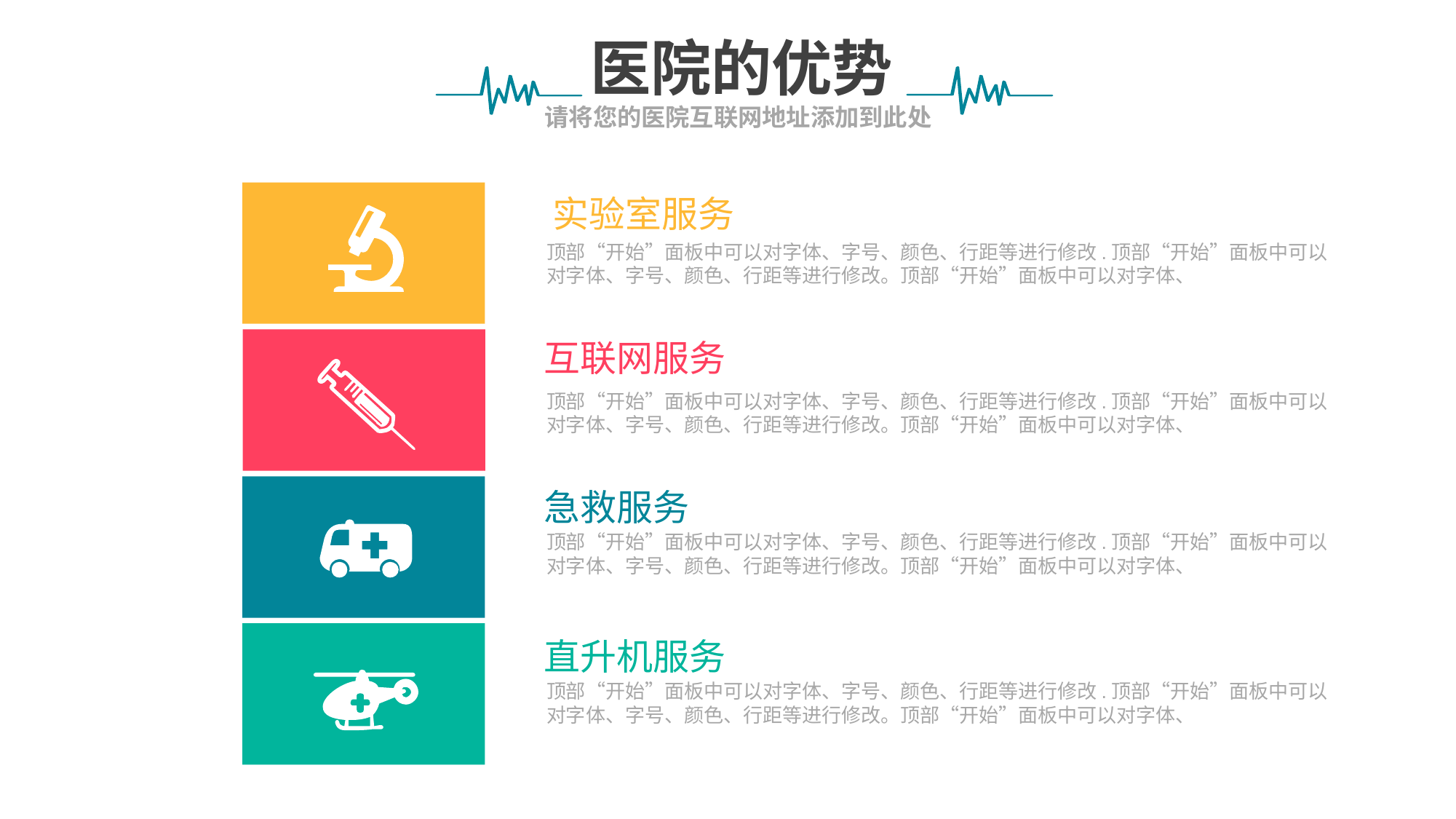

医院的优势

请将您的医院互联网地址添加到此处

 实验室服务
顶部“开始”面板中可以对字体、字号、颜色、行距等进行修改.顶部“开始”面板中可以对字体、字号、颜色、行距等进行修改。顶部“开始”面板中可以对字体、
互联网服务
顶部“开始”面板中可以对字体、字号、颜色、行距等进行修改.顶部“开始”面板中可以对字体、字号、颜色、行距等进行修改。顶部“开始”面板中可以对字体、

急救服务
顶部“开始”面板中可以对字体、字号、颜色、行距等进行修改.顶部“开始”面板中可以对字体、字号、颜色、行距等进行修改。顶部“开始”面板中可以对字体、

直升机服务
顶部“开始”面板中可以对字体、字号、颜色、行距等进行修改.顶部“开始”面板中可以对字体、字号、颜色、行距等进行修改。顶部“开始”面板中可以对字体、
16